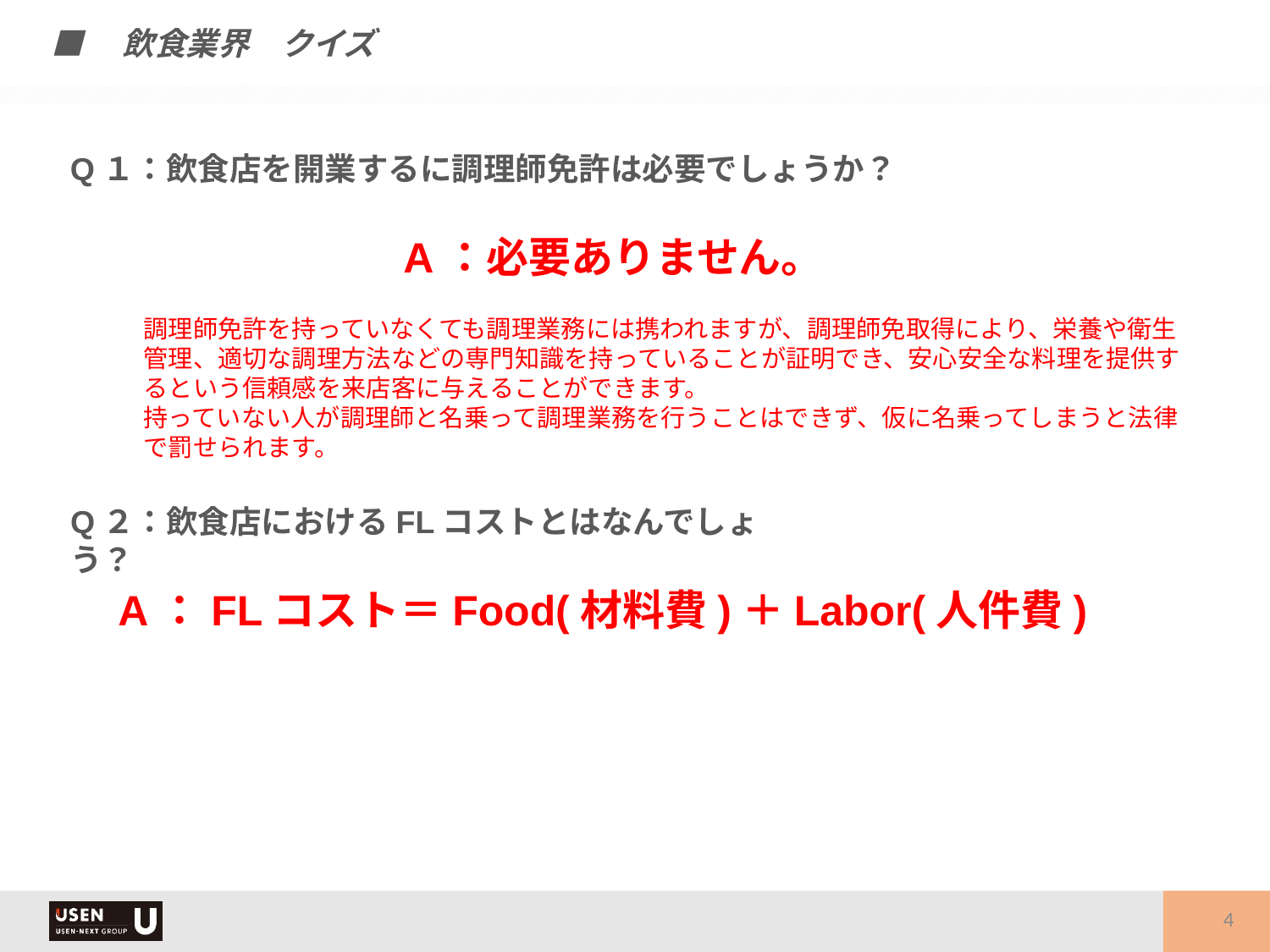

■　飲食業界　クイズ
Q１：飲食店を開業するに調理師免許は必要でしょうか？
A：必要ありません。
調理師免許を持っていなくても調理業務には携われますが、調理師免取得により、栄養や衛生管理、適切な調理方法などの専門知識を持っていることが証明でき、安心安全な料理を提供するという信頼感を来店客に与えることができます。
持っていない人が調理師と名乗って調理業務を行うことはできず、仮に名乗ってしまうと法律で罰せられます。

Q２：飲食店におけるFLコストとはなんでしょう？
A：FLコスト＝Food(材料費)＋Labor(人件費)
4